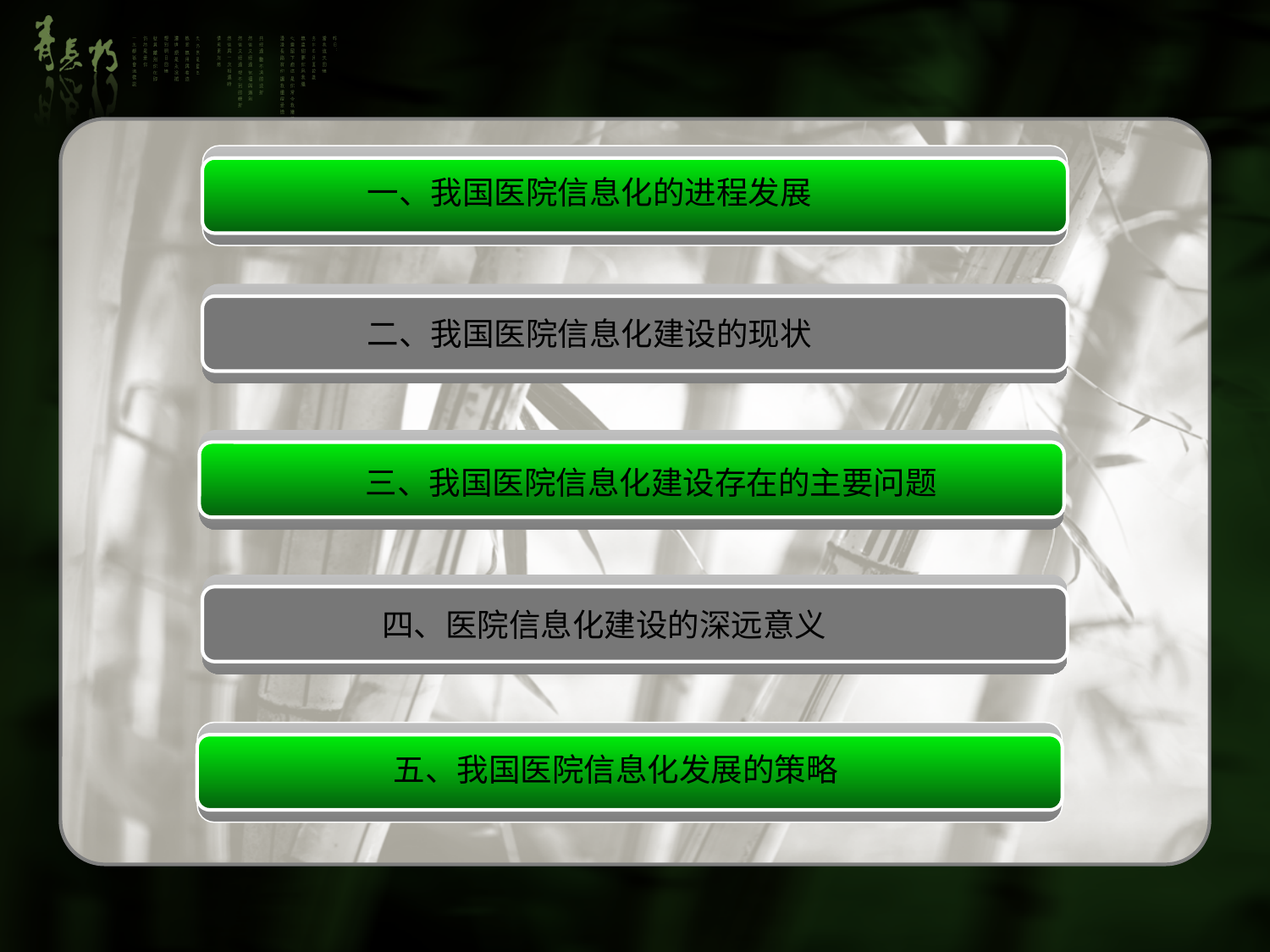

一、我国医院信息化的进程发展

二、我国医院信息化建设的现状

三、我国医院信息化建设存在的主要问题

四、医院信息化建设的深远意义

五、我国医院信息化发展的策略